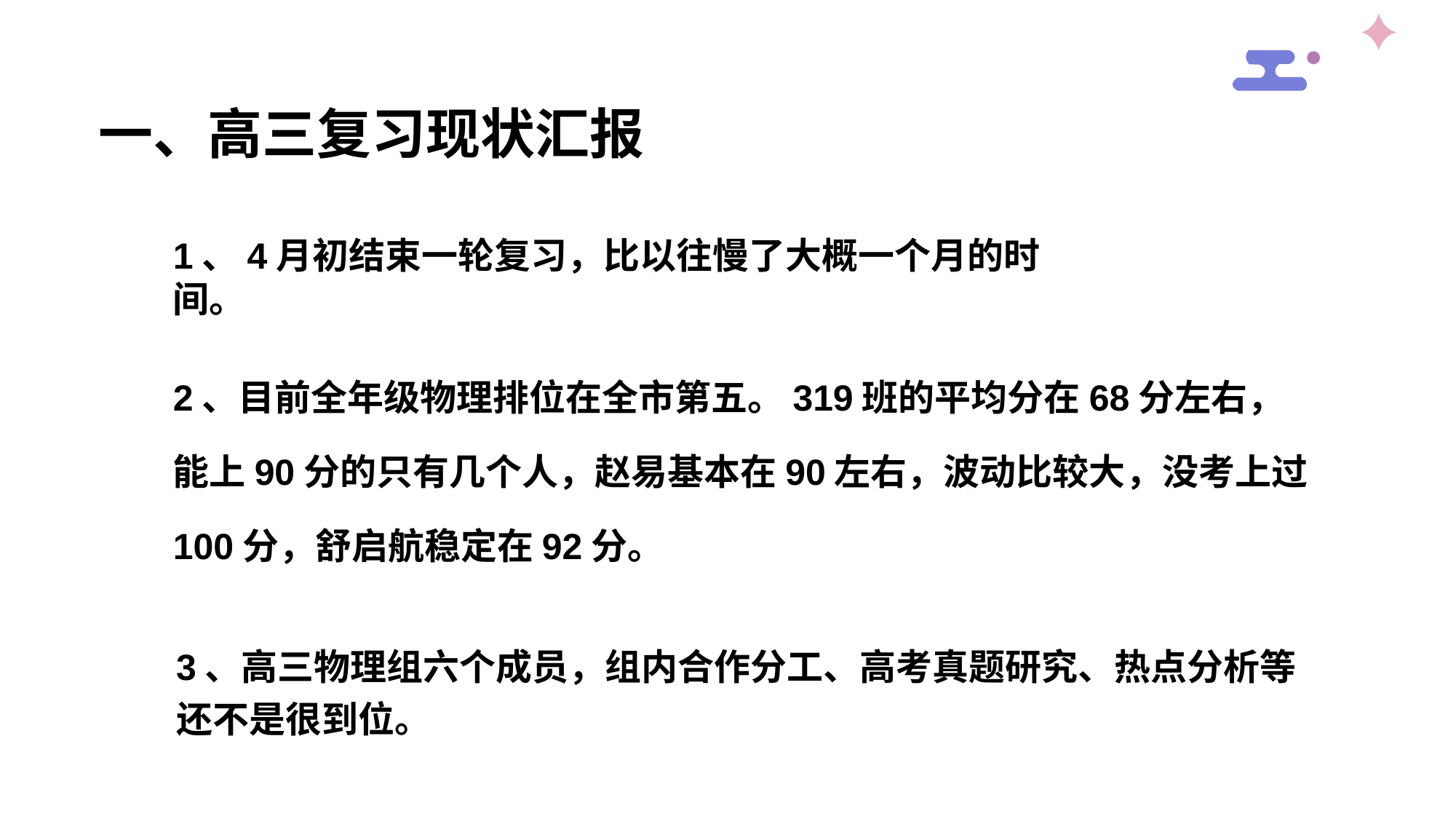

一、高三复习现状汇报
1、4月初结束一轮复习，比以往慢了大概一个月的时间。
2、目前全年级物理排位在全市第五。319班的平均分在68分左右，能上90分的只有几个人，赵易基本在90左右，波动比较大，没考上过100分，舒启航稳定在92分。
3、高三物理组六个成员，组内合作分工、高考真题研究、热点分析等还不是很到位。